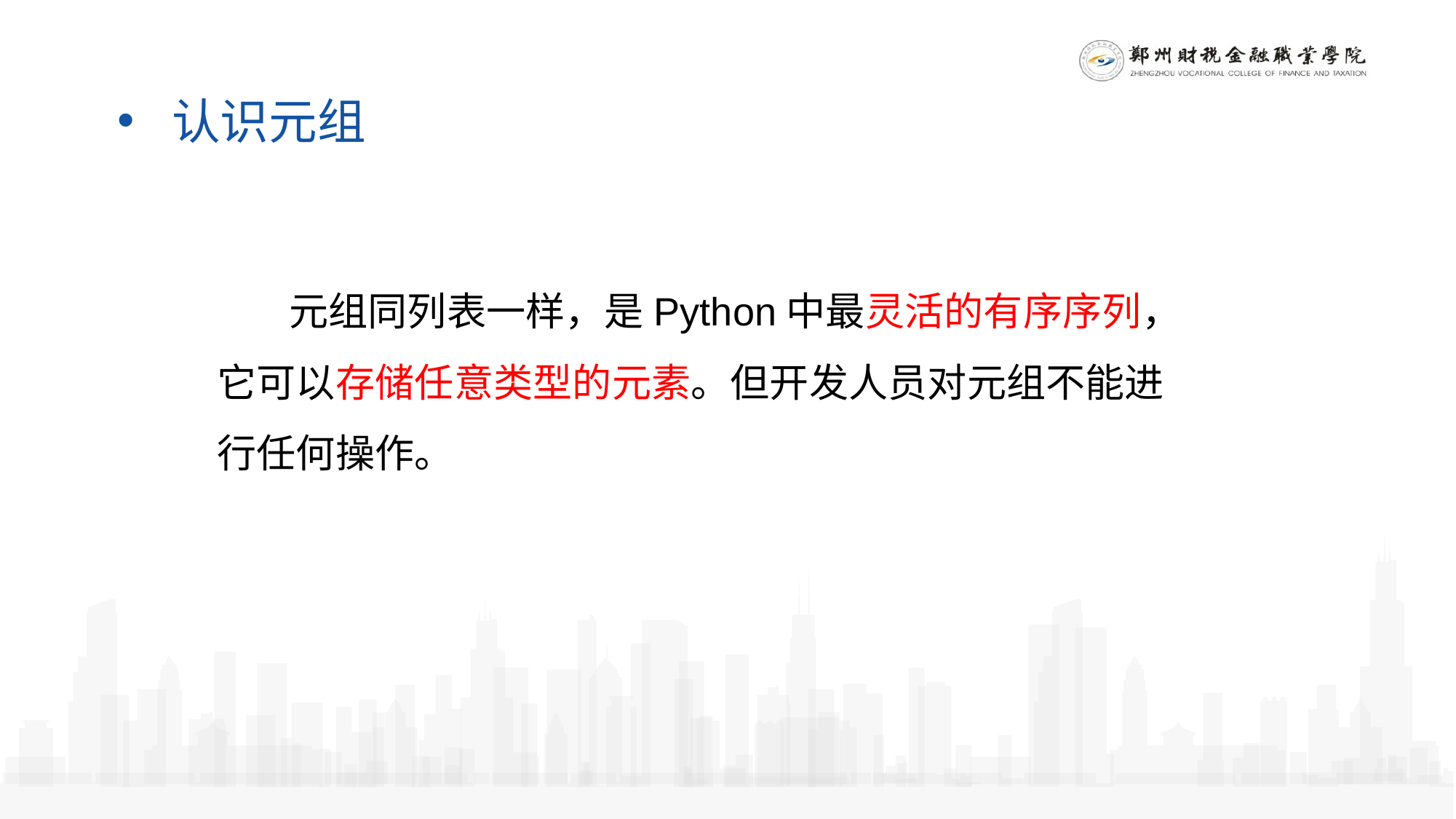

认识元组
       元组同列表一样，是Python中最灵活的有序序列，它可以存储任意类型的元素。但开发人员对元组不能进行任何操作。